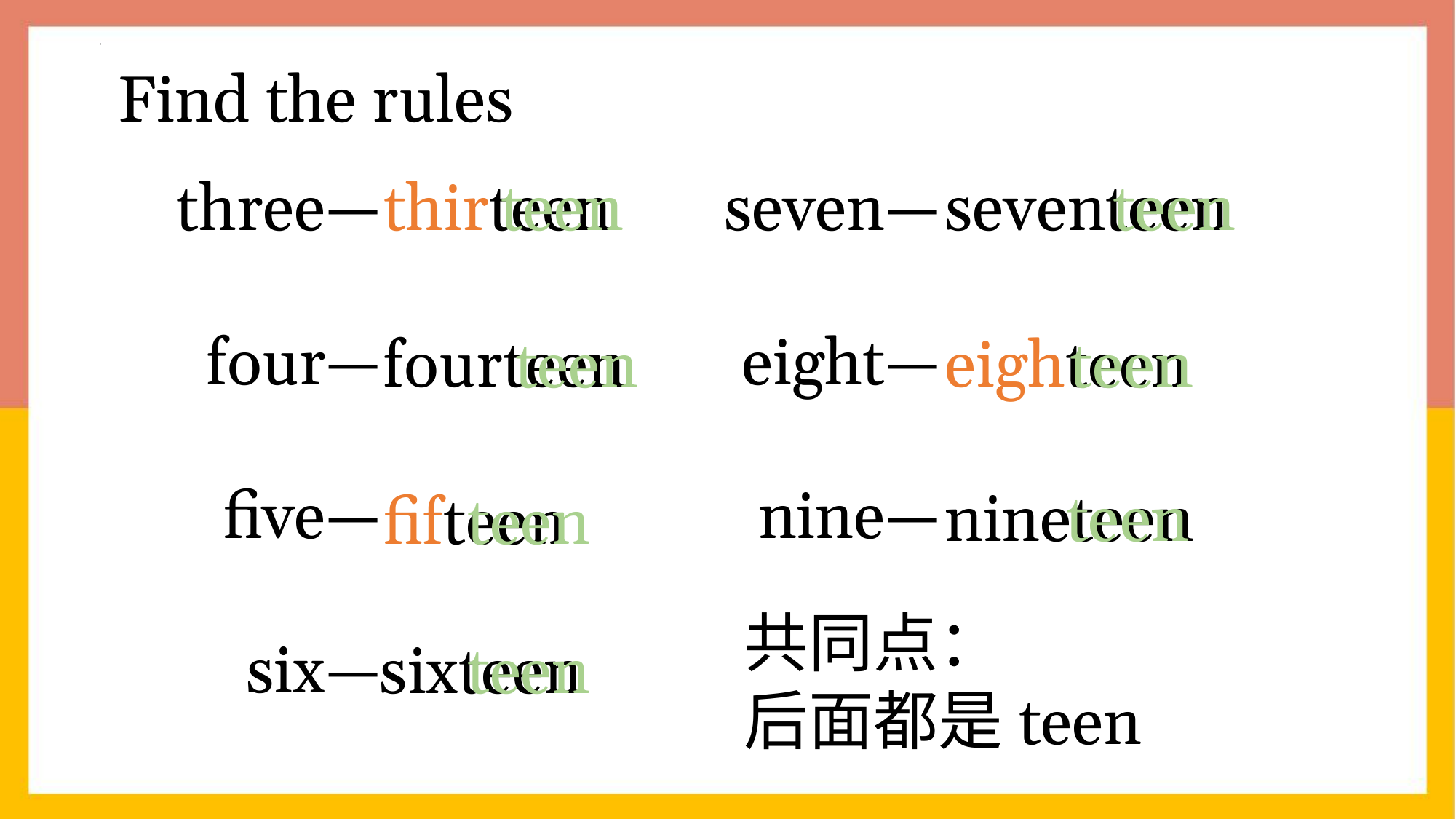

Find the rules
three—

four—

five—

six—
thirteen
teen
seven—

eight—

nine—
seventeen
teen
fourteen
eighteen
teen
teen
nineteen
teen
fifteen
teen
共同点：
后面都是teen
sixteen
teen